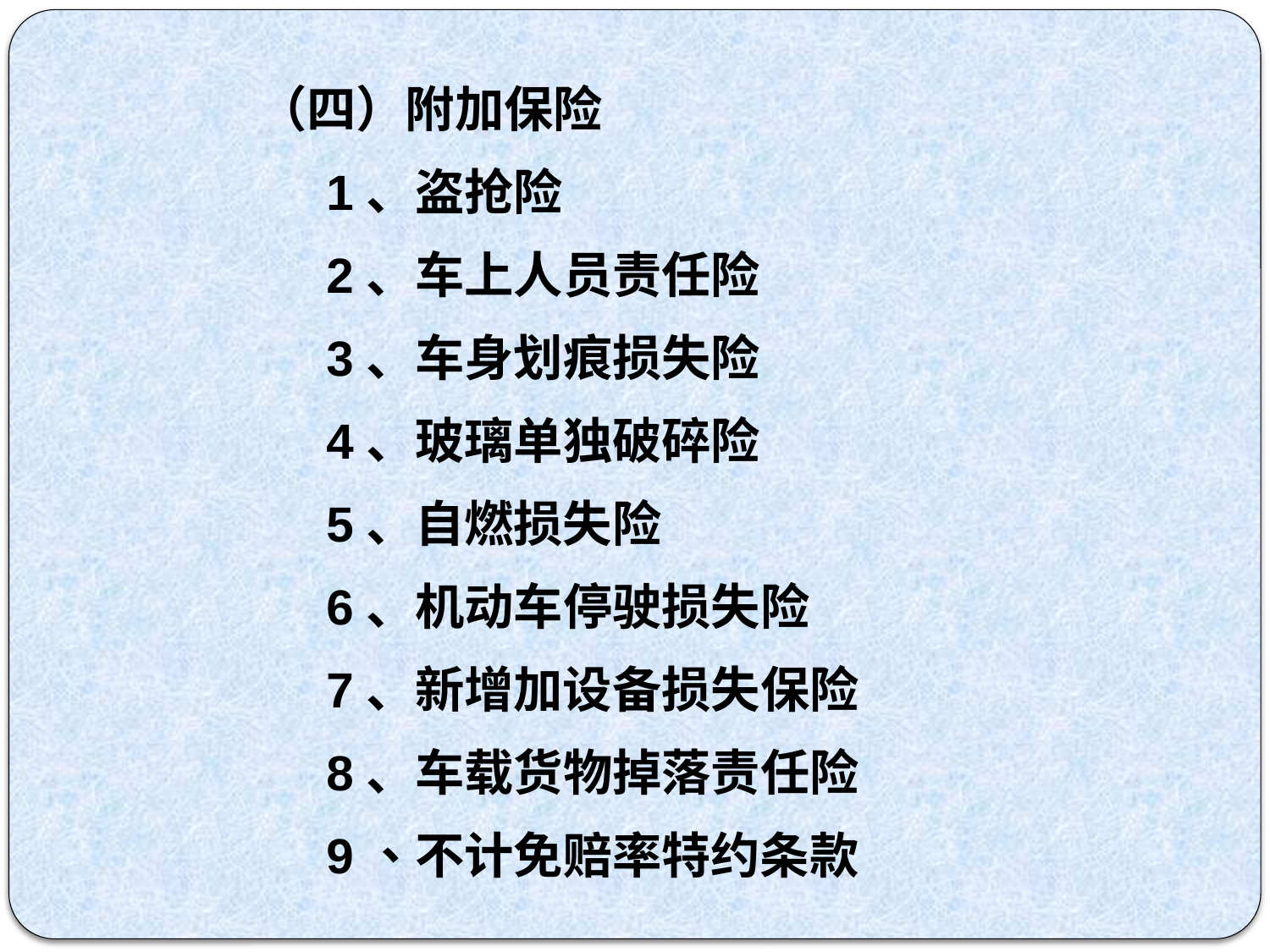

（四）附加保险
     1、盗抢险
     2、车上人员责任险
     3、车身划痕损失险
     4、玻璃单独破碎险
     5、自燃损失险
     6、机动车停驶损失险
     7、新增加设备损失保险
     8、车载货物掉落责任险
     9、不计免赔率特约条款